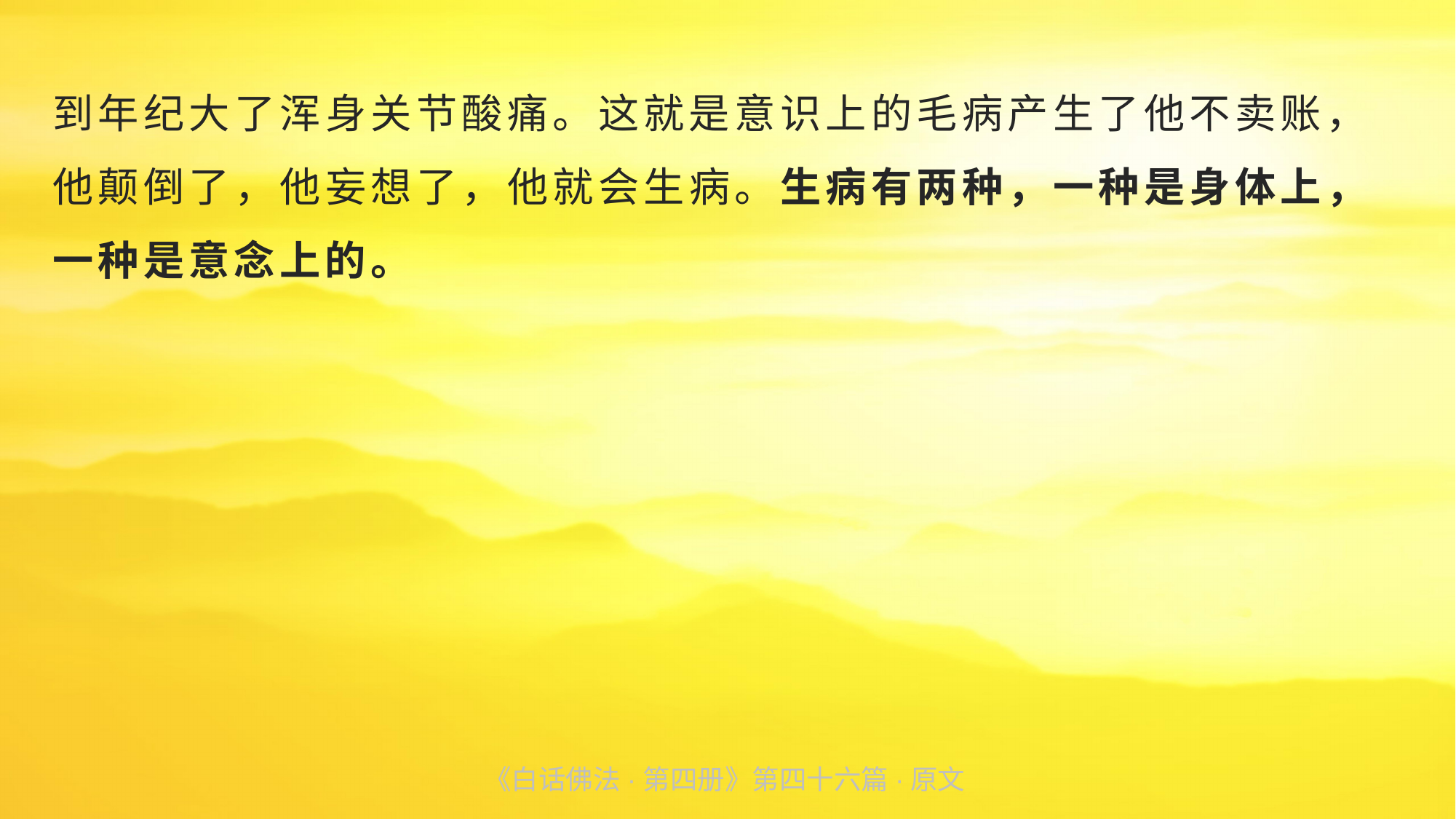

到年纪大了浑身关节酸痛。这就是意识上的毛病产生了他不卖账，他颠倒了，他妄想了，他就会生病。生病有两种，一种是身体上，一种是意念上的。

《白话佛法·第四册》第四十六篇·原文